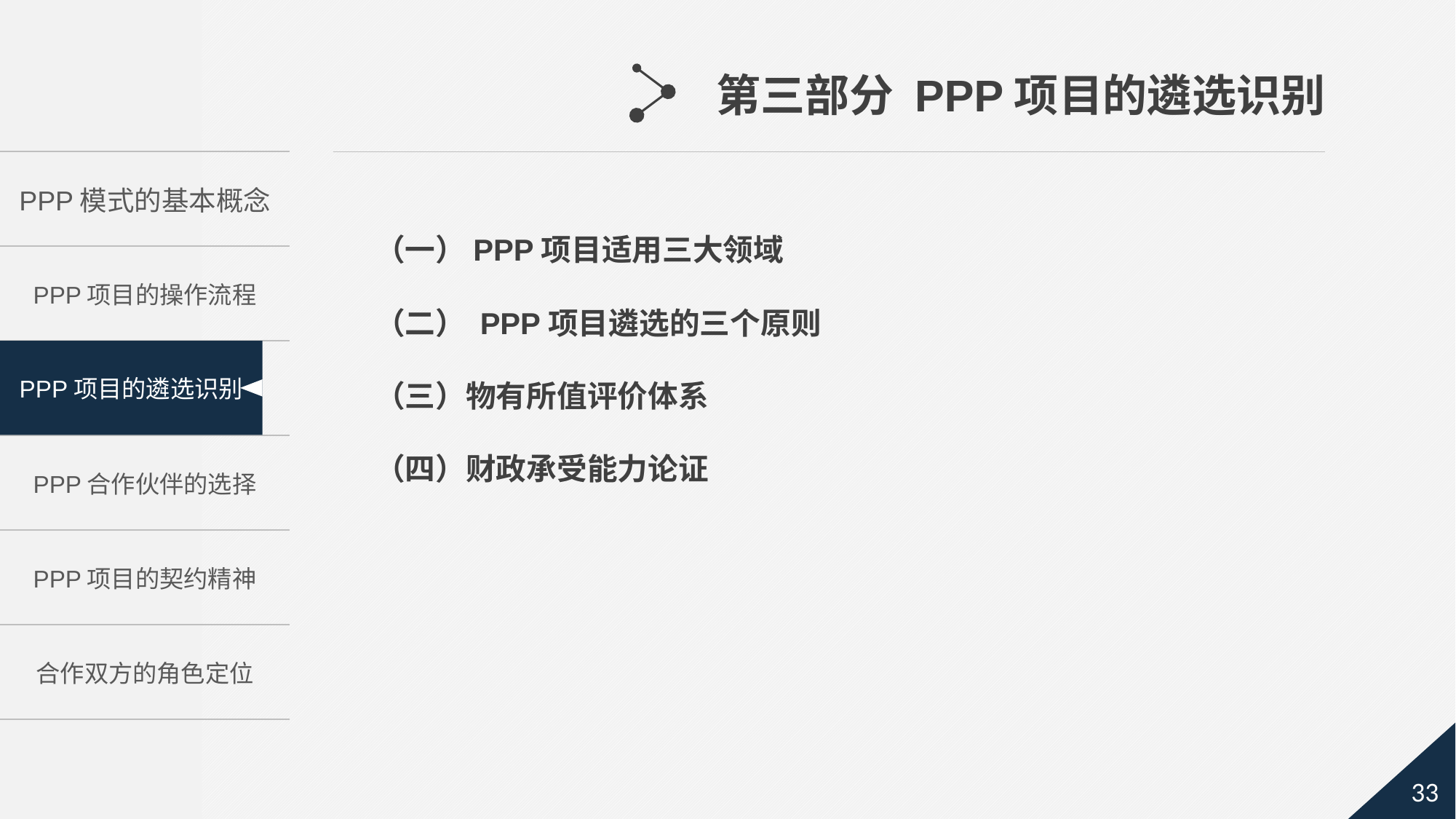

第三部分 PPP项目的遴选识别
（一）PPP项目适用三大领域

（二） PPP项目遴选的三个原则

（三）物有所值评价体系

（四）财政承受能力论证